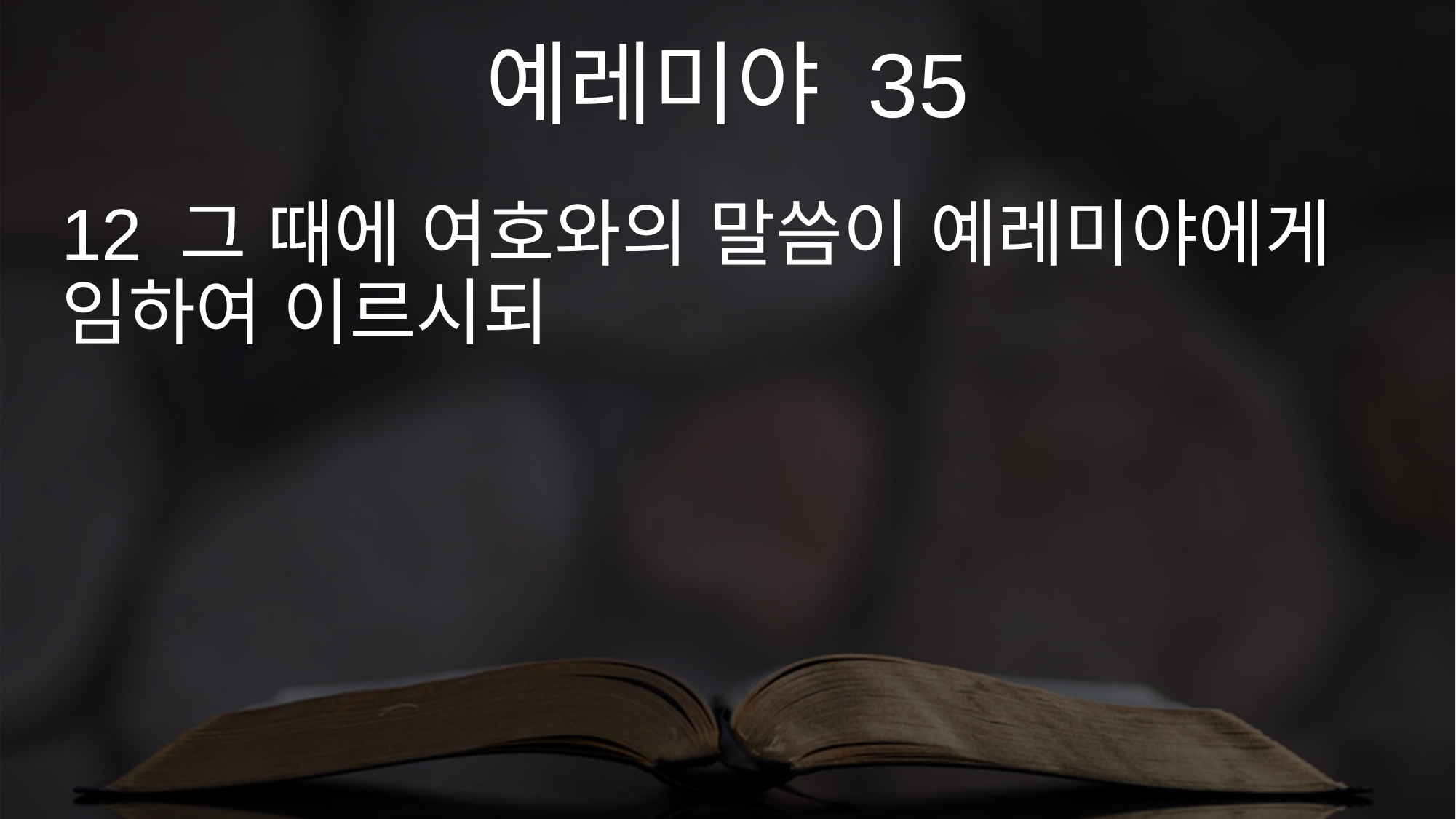

예레미야 35
12 그 때에 여호와의 말씀이 예레미야에게 임하여 이르시되